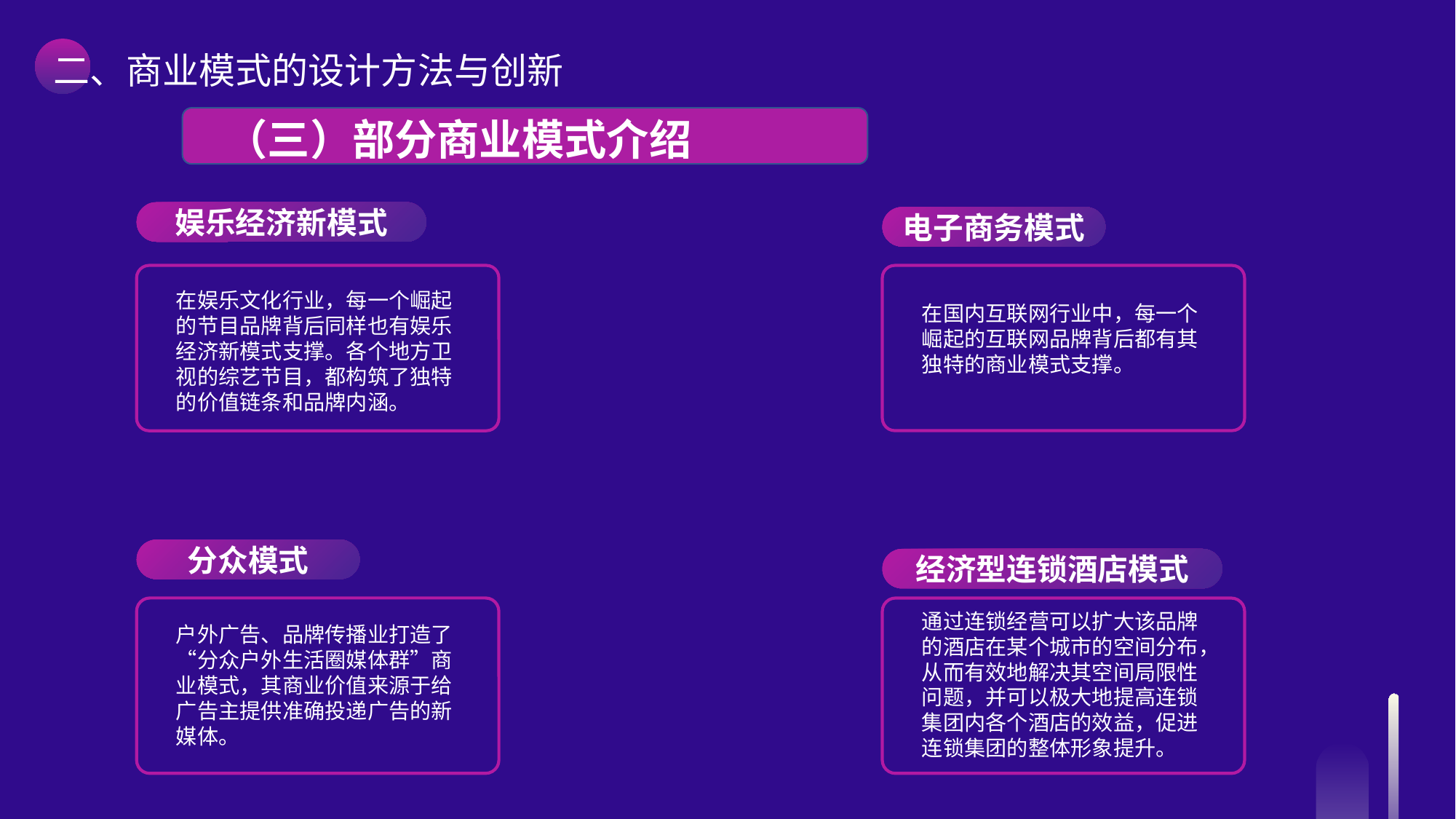

二、商业模式的设计方法与创新

 （三）部分商业模式介绍
娱乐经济新模式
电子商务模式

在娱乐文化行业，每一个崛起的节目品牌背后同样也有娱乐经济新模式支撑。各个地方卫视的综艺节目，都构筑了独特的价值链条和品牌内涵。
在国内互联网行业中，每一个崛起的互联网品牌背后都有其独特的商业模式支撑。
分众模式
经济型连锁酒店模式

通过连锁经营可以扩大该品牌的酒店在某个城市的空间分布，从而有效地解决其空间局限性问题，并可以极大地提高连锁集团内各个酒店的效益，促进连锁集团的整体形象提升。
户外广告、品牌传播业打造了“分众户外生活圈媒体群”商业模式，其商业价值来源于给广告主提供准确投递广告的新媒体。